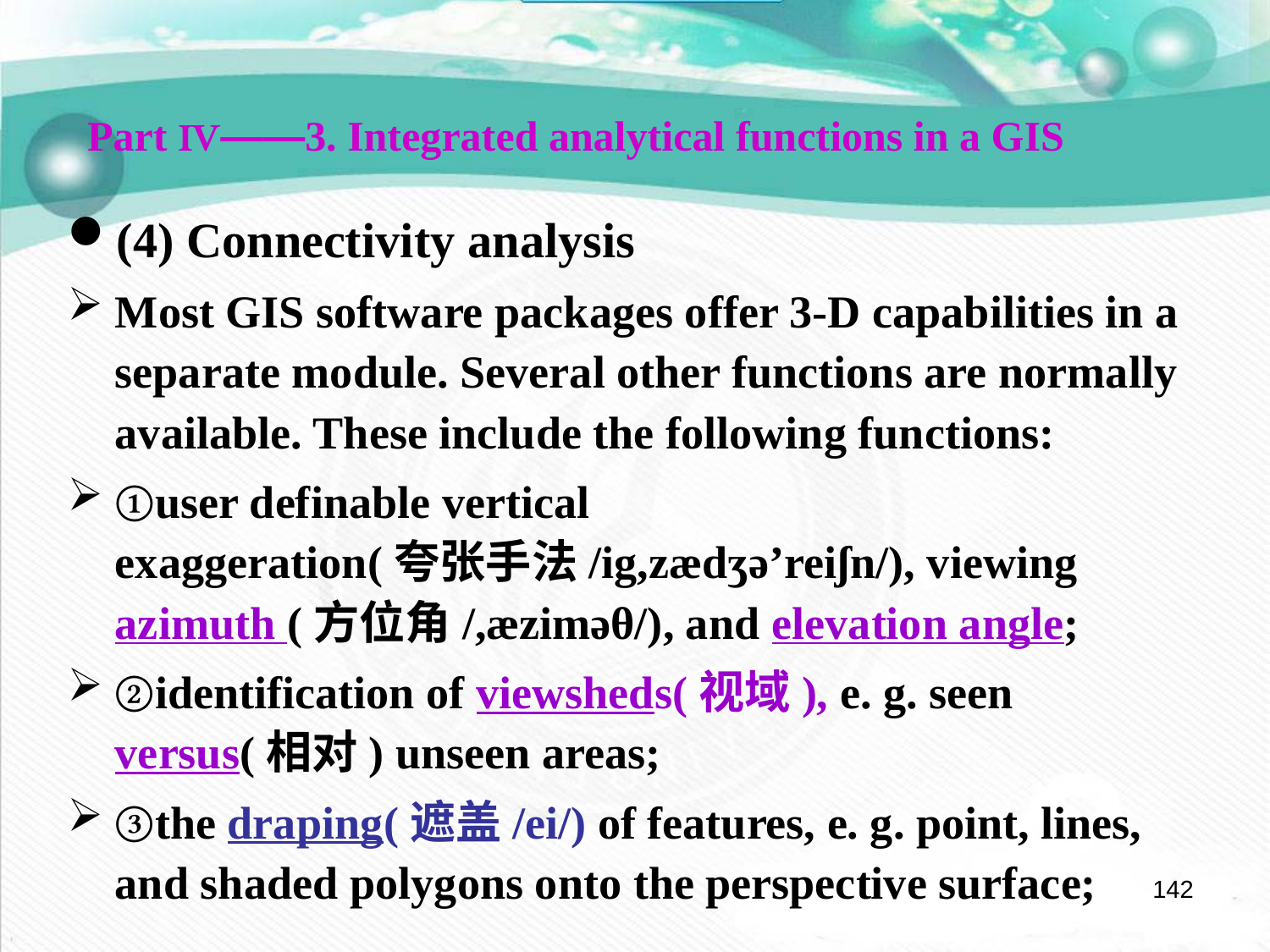

Part Ⅳ——3. Integrated analytical functions in a GIS
(4) Connectivity analysis
Most GIS software packages offer 3-D capabilities in a separate module. Several other functions are normally available. These include the following functions:
①user definable vertical exaggeration(夸张手法/ig,zædʒə’reiʃn/), viewing azimuth (方位角/,æziməθ/), and elevation angle;
②identification of viewsheds(视域), e. g. seen versus(相对) unseen areas;
③the draping(遮盖/ei/) of features, e. g. point, lines, and shaded polygons onto the perspective surface;
142